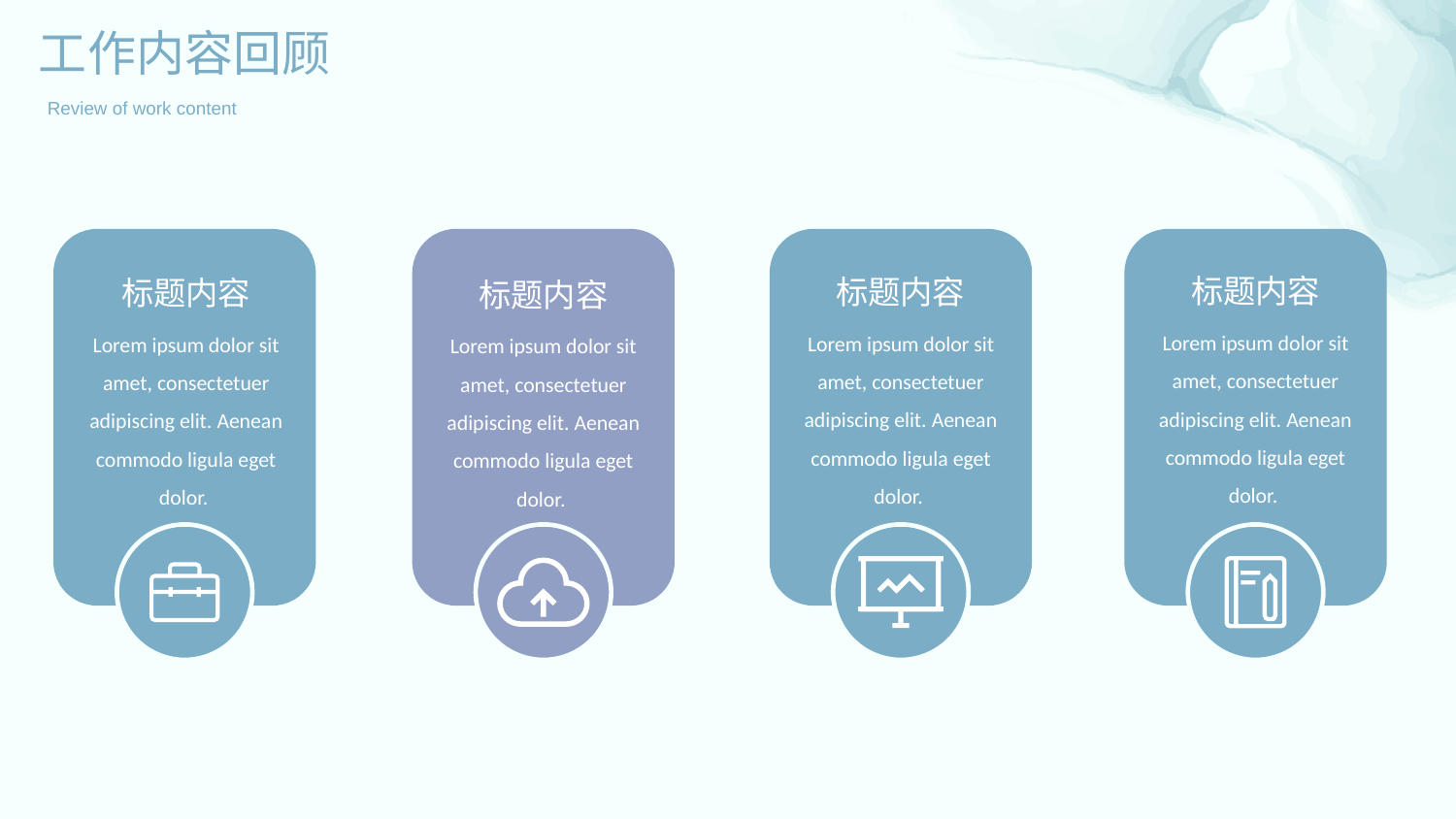

工作内容回顾
Review of work content

标题内容
标题内容
标题内容
标题内容
Lorem ipsum dolor sit amet, consectetuer adipiscing elit. Aenean commodo ligula eget dolor.
Lorem ipsum dolor sit amet, consectetuer adipiscing elit. Aenean commodo ligula eget dolor.
Lorem ipsum dolor sit amet, consectetuer adipiscing elit. Aenean commodo ligula eget dolor.
Lorem ipsum dolor sit amet, consectetuer adipiscing elit. Aenean commodo ligula eget dolor.